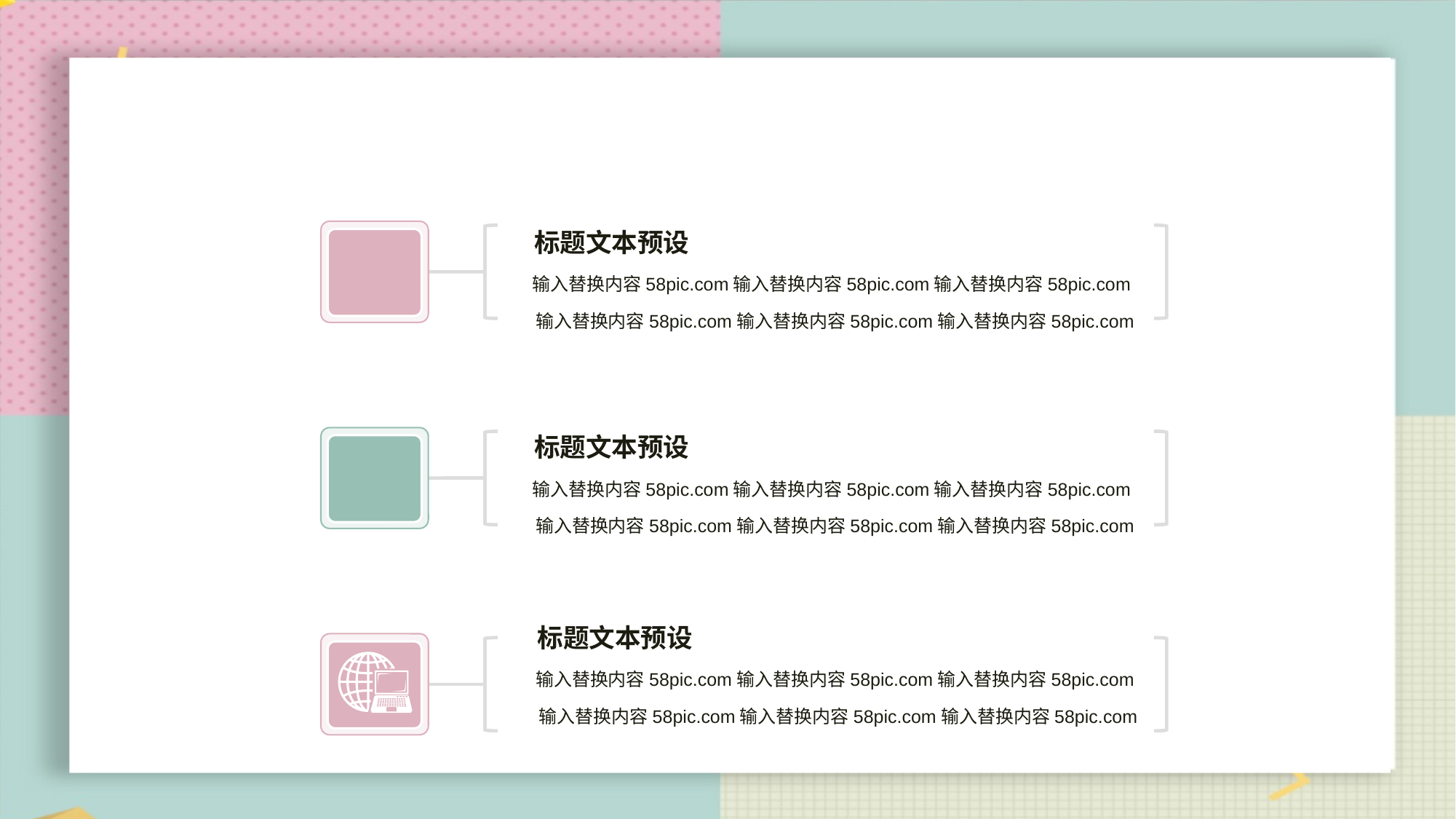

标题文本预设

输入替换内容58pic.com输入替换内容58pic.com输入替换内容58pic.com
输入替换内容58pic.com输入替换内容58pic.com输入替换内容58pic.com
标题文本预设

输入替换内容58pic.com输入替换内容58pic.com输入替换内容58pic.com
输入替换内容58pic.com输入替换内容58pic.com输入替换内容58pic.com
标题文本预设

输入替换内容58pic.com输入替换内容58pic.com输入替换内容58pic.com
输入替换内容58pic.com输入替换内容58pic.com输入替换内容58pic.com